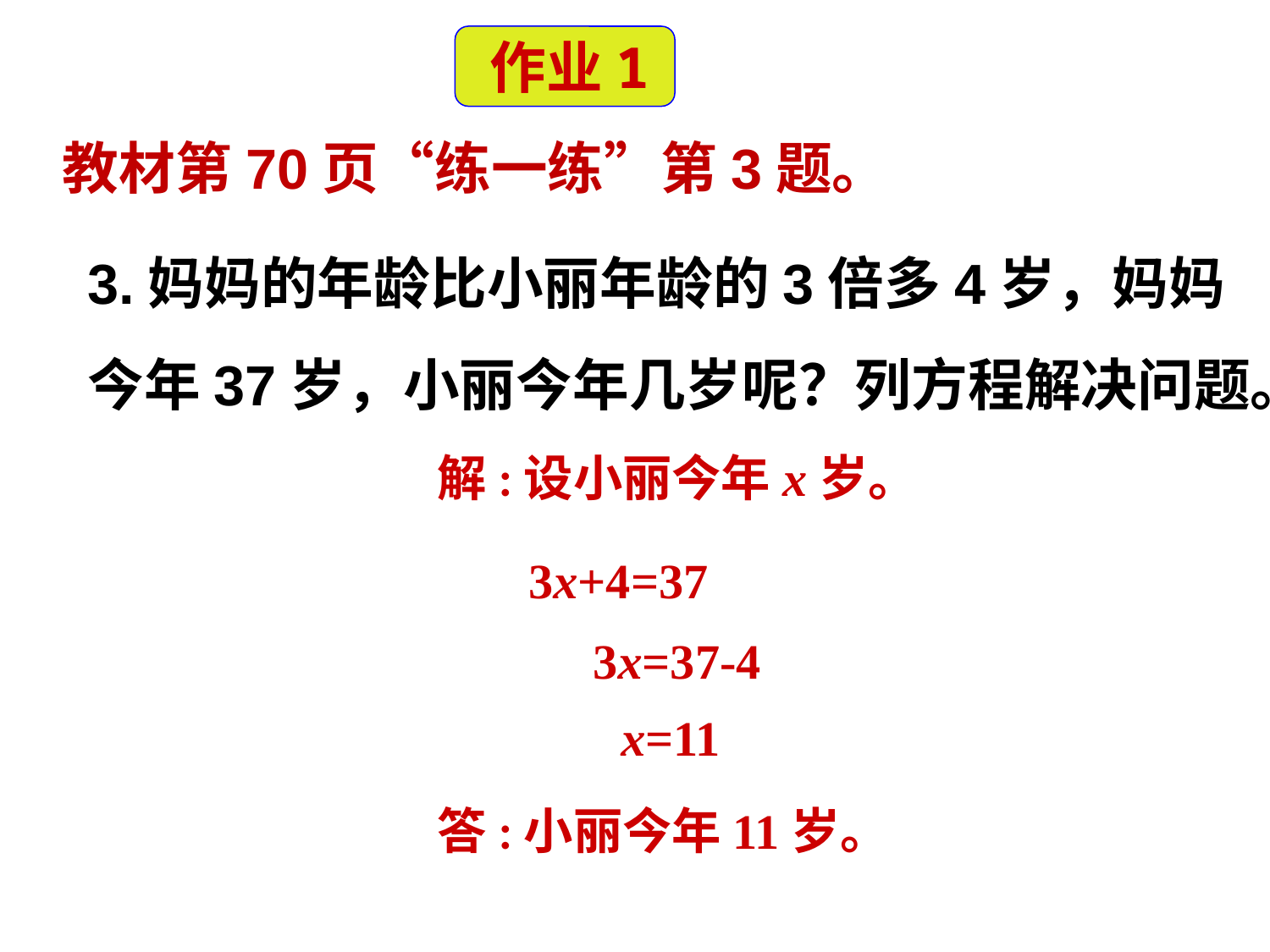

作业1
    教材第70页“练一练”第3题。

3.妈妈的年龄比小丽年龄的3倍多4岁，妈妈今年37岁，小丽今年几岁呢？列方程解决问题。
解:设小丽今年x岁。
3x+4=37
3x=37-4
x=11
答:小丽今年11岁。